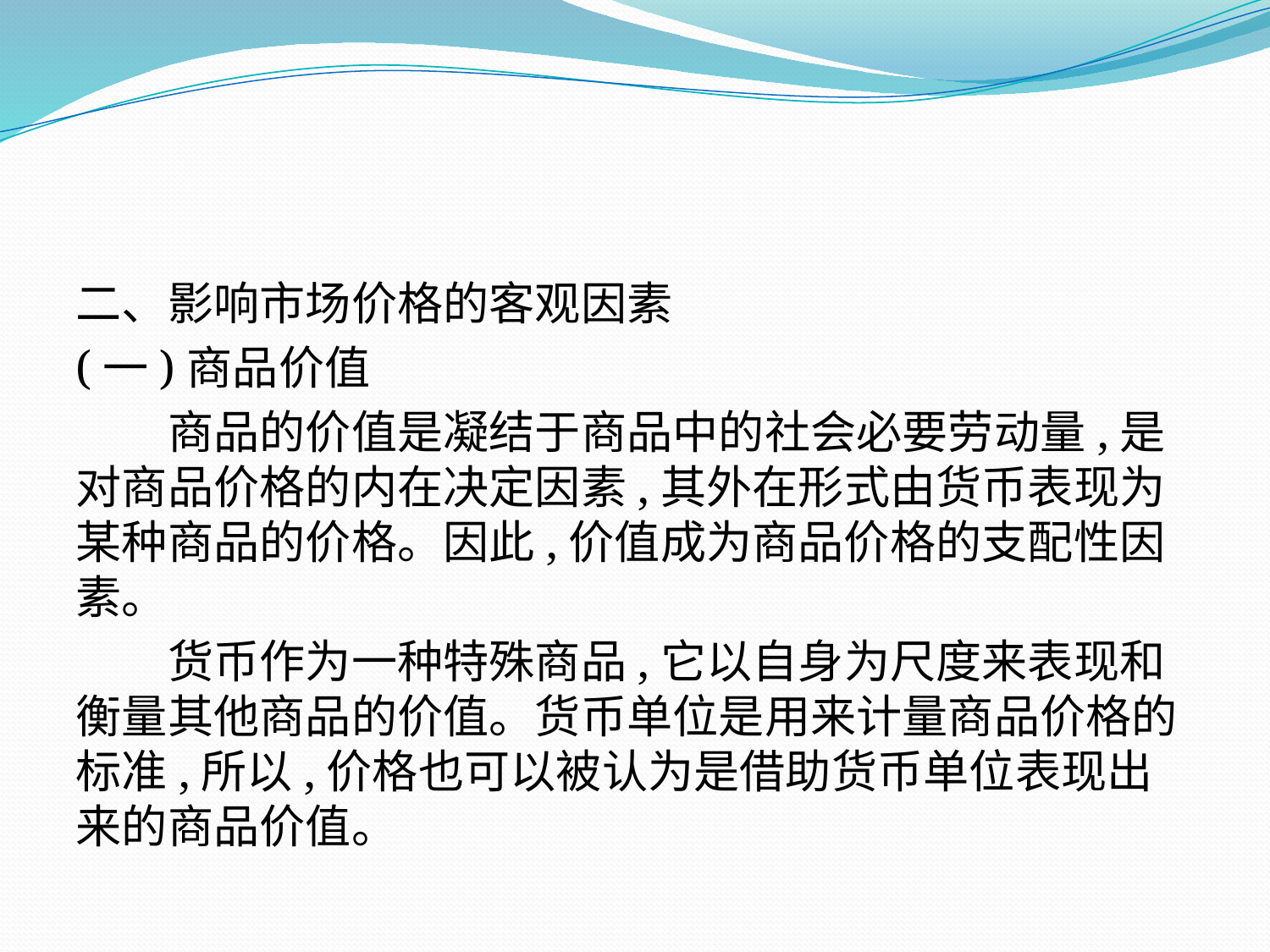

二、影响市场价格的客观因素
(一)商品价值
　　商品的价值是凝结于商品中的社会必要劳动量,是对商品价格的内在决定因素,其外在形式由货币表现为某种商品的价格。因此,价值成为商品价格的支配性因素。
　　货币作为一种特殊商品,它以自身为尺度来表现和衡量其他商品的价值。货币单位是用来计量商品价格的标准,所以,价格也可以被认为是借助货币单位表现出来的商品价值。